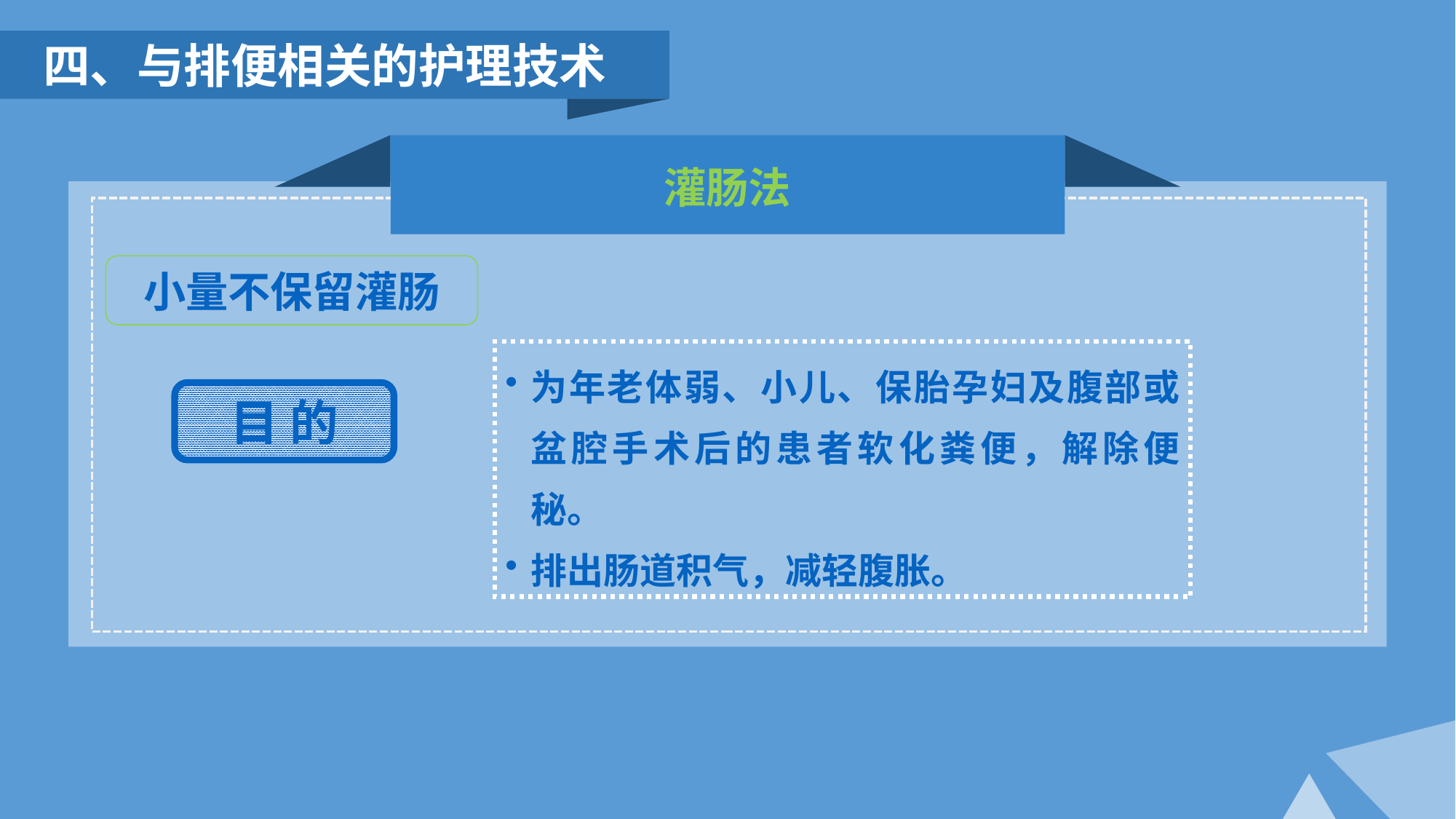

四、与排便相关的护理技术

灌肠法

小量不保留灌肠
为年老体弱、小儿、保胎孕妇及腹部或盆腔手术后的患者软化粪便，解除便秘。
排出肠道积气，减轻腹胀。
目 的